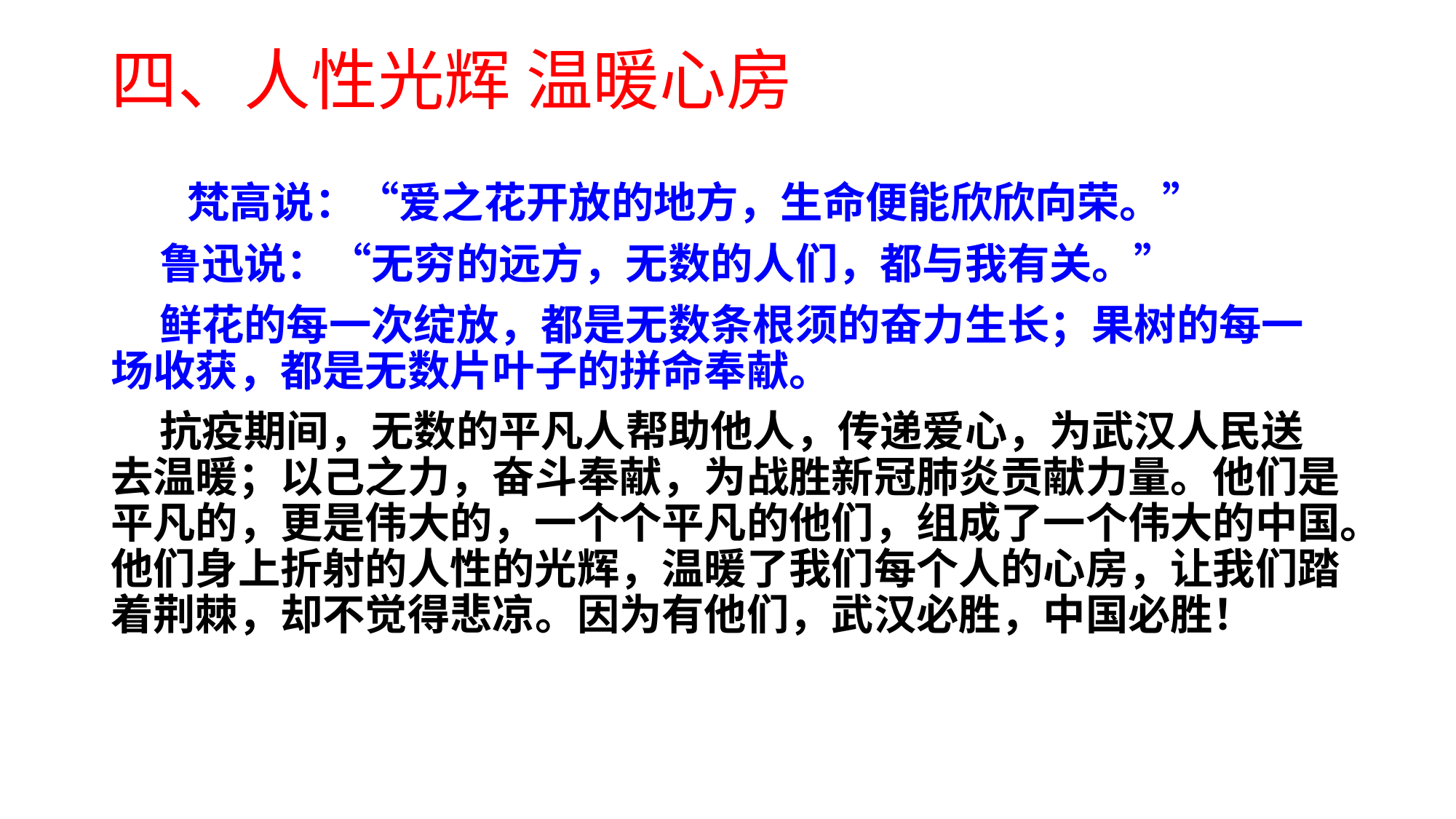

# 四、人性光辉 温暖心房
       梵高说：“爱之花开放的地方，生命便能欣欣向荣。”
    鲁迅说：“无穷的远方，无数的人们，都与我有关。”
    鲜花的每一次绽放，都是无数条根须的奋力生长；果树的每一场收获，都是无数片叶子的拼命奉献。
    抗疫期间，无数的平凡人帮助他人，传递爱心，为武汉人民送去温暖；以己之力，奋斗奉献，为战胜新冠肺炎贡献力量。他们是平凡的，更是伟大的，一个个平凡的他们，组成了一个伟大的中国。他们身上折射的人性的光辉，温暖了我们每个人的心房，让我们踏着荆棘，却不觉得悲凉。因为有他们，武汉必胜，中国必胜！